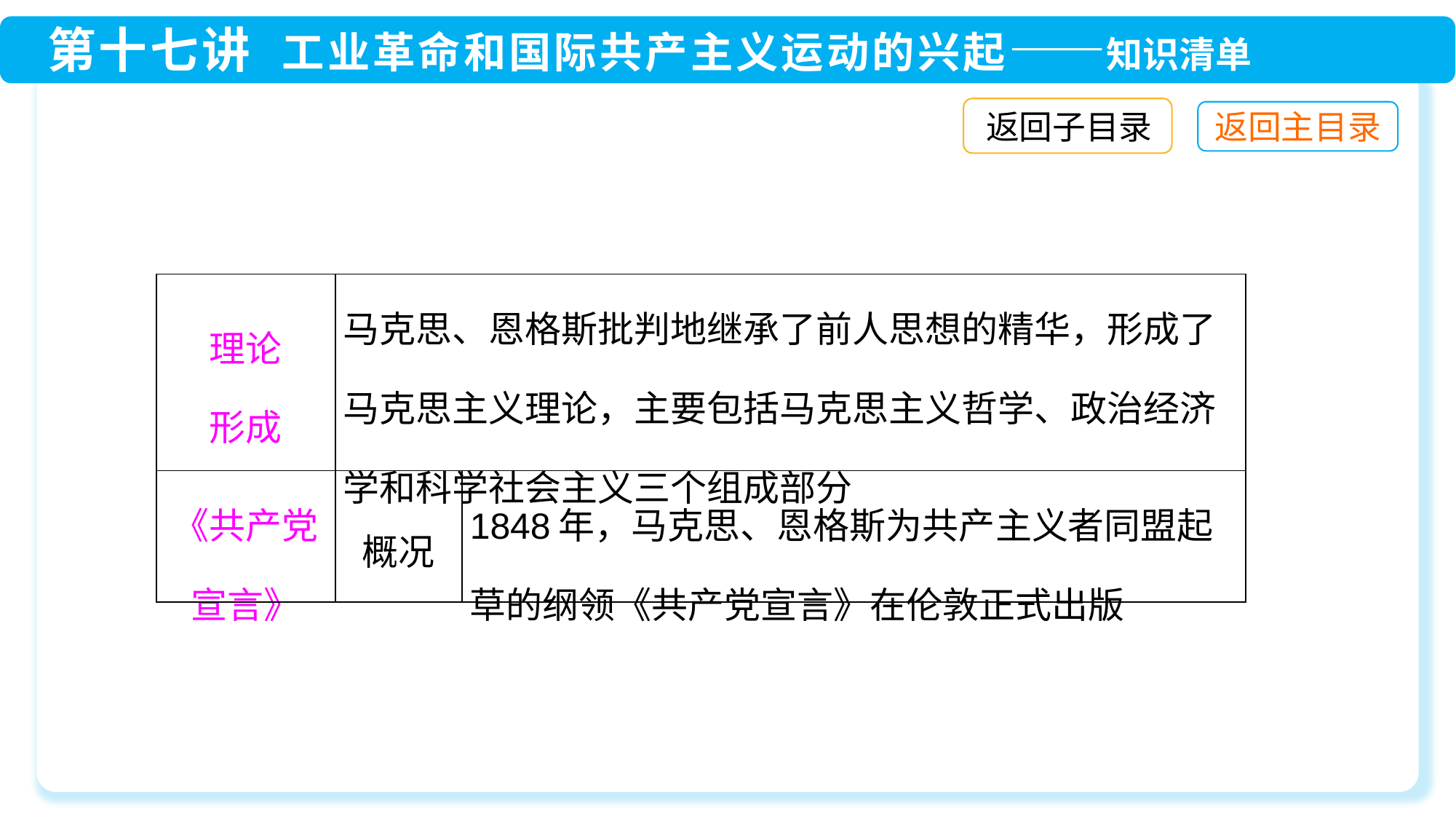

返回子目录
| 理论 形成 | 马克思、恩格斯批判地继承了前人思想的精华，形成了马克思主义理论，主要包括马克思主义哲学、政治经济学和科学社会主义三个组成部分 |  |
| --- | --- | --- |
| 《共产党宣言》 | 概况 | 1848年，马克思、恩格斯为共产主义者同盟起草的纲领《共产党宣言》在伦敦正式出版 |